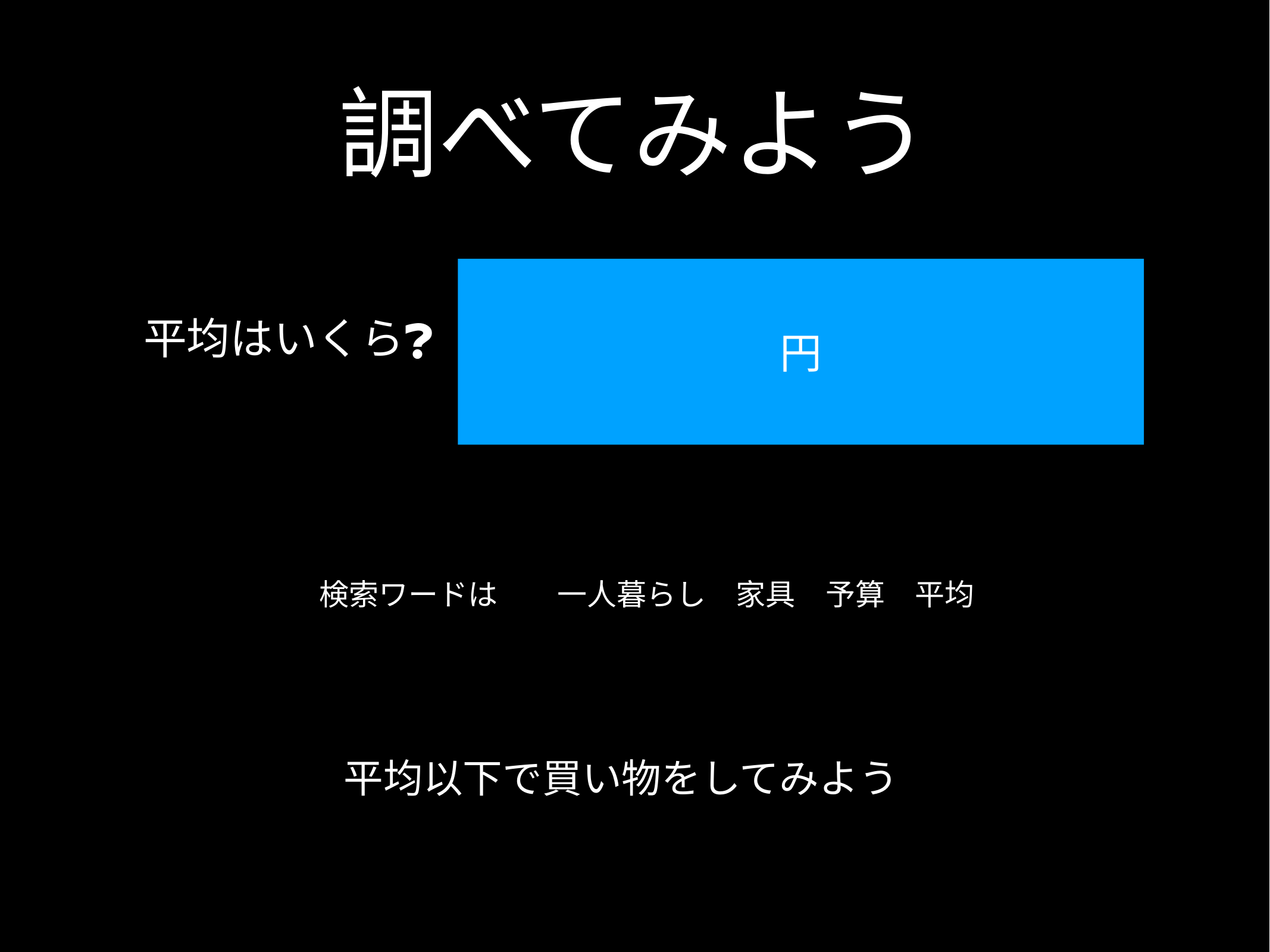

# 調べてみよう
円
平均はいくら❓
検索ワードは　　一人暮らし　家具　予算　平均
平均以下で買い物をしてみよう